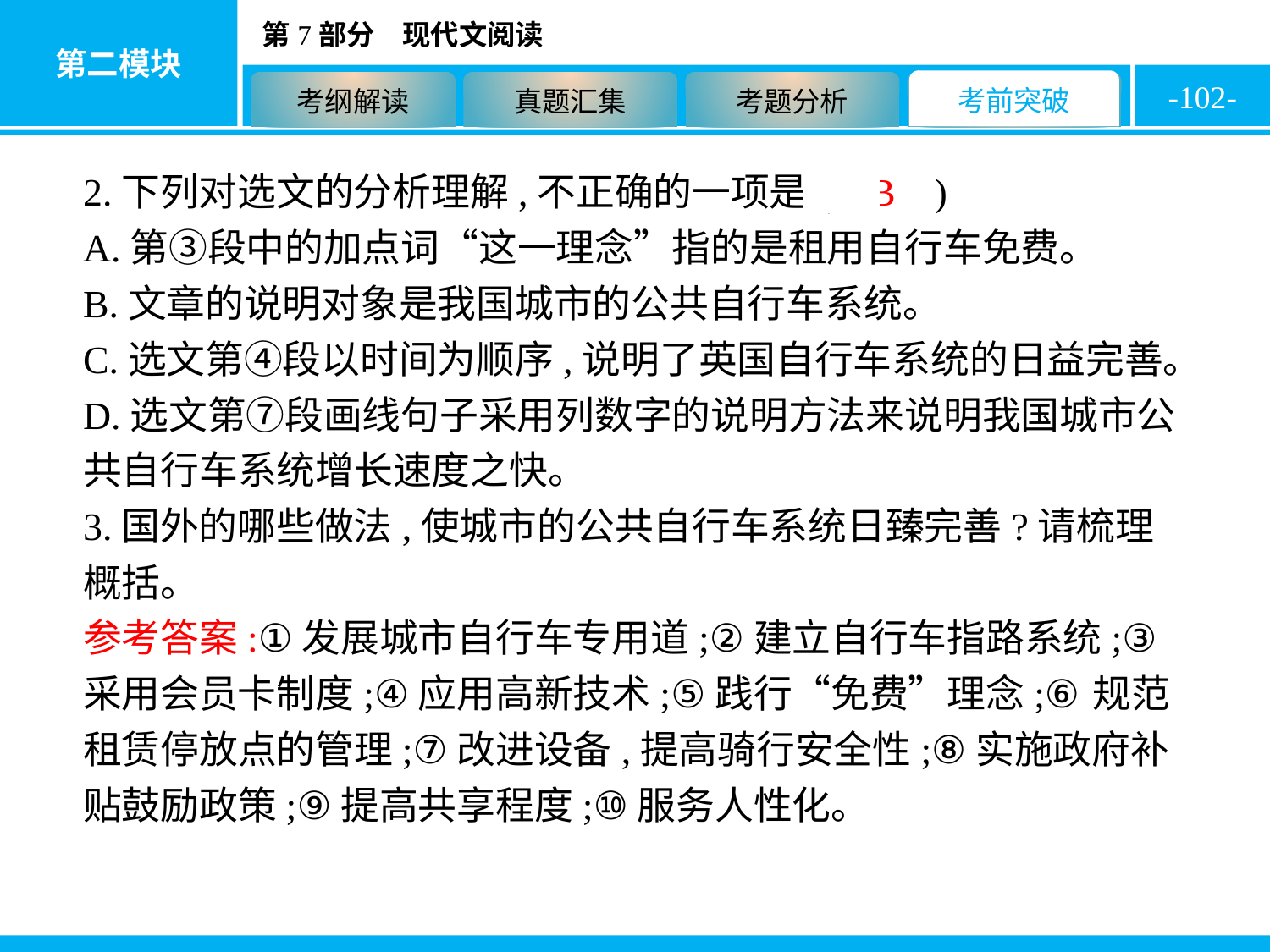

-102-
2.下列对选文的分析理解,不正确的一项是(    B    )
A.第③段中的加点词“这一理念”指的是租用自行车免费。
B.文章的说明对象是我国城市的公共自行车系统。
C.选文第④段以时间为顺序,说明了英国自行车系统的日益完善。
D.选文第⑦段画线句子采用列数字的说明方法来说明我国城市公共自行车系统增长速度之快。
3.国外的哪些做法,使城市的公共自行车系统日臻完善?请梳理概括。
参考答案:①发展城市自行车专用道;②建立自行车指路系统;③采用会员卡制度;④应用高新技术;⑤践行“免费”理念;⑥规范租赁停放点的管理;⑦改进设备,提高骑行安全性;⑧实施政府补贴鼓励政策;⑨提高共享程度;⑩服务人性化。